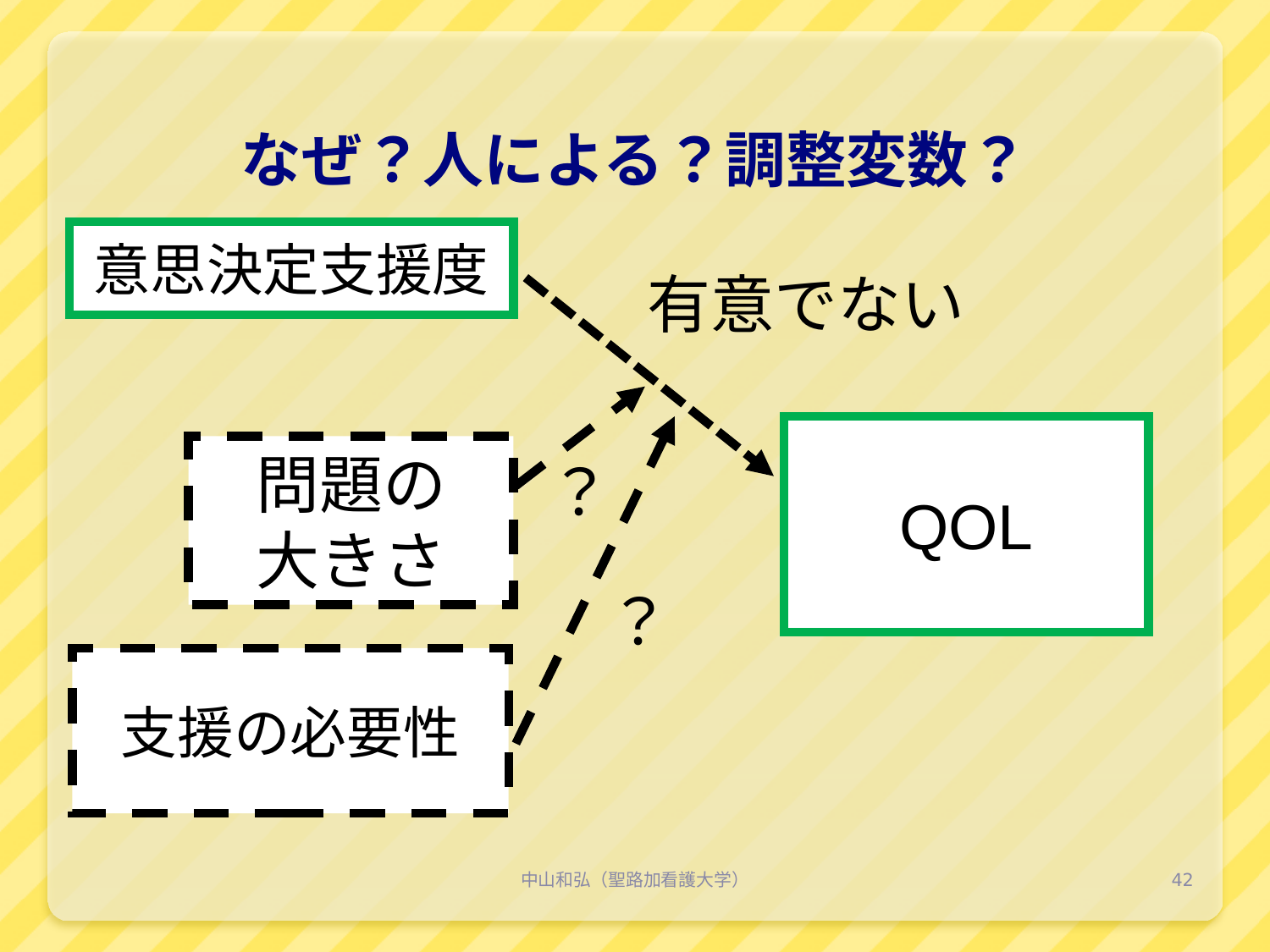

# なぜ？人による？調整変数？
意思決定支援度

QOL
問題の
大きさ
支援の必要性
有意でない
？
？
中山和弘（聖路加看護大学）
42